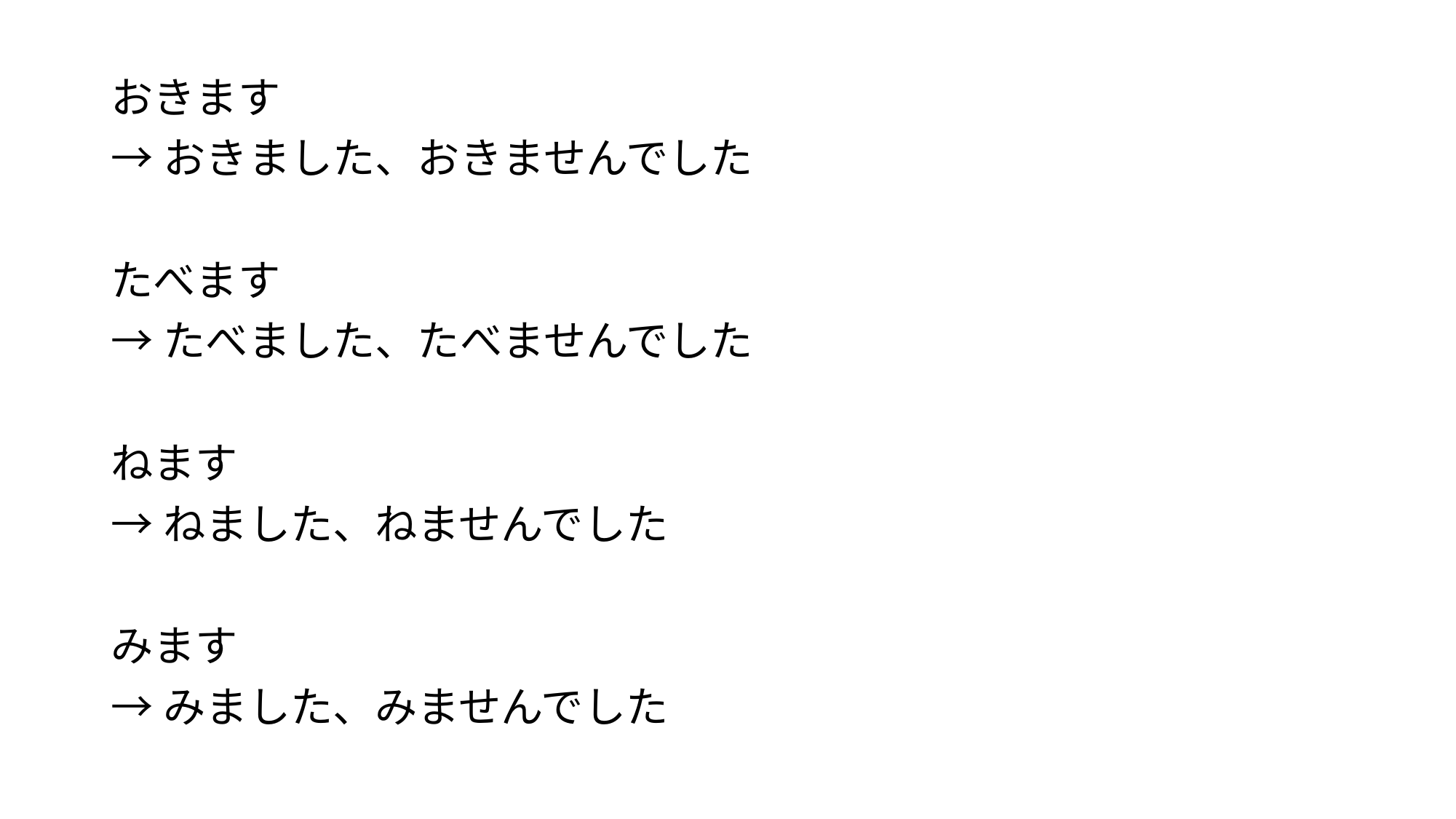

#
おきます
→おきました、おきませんでした

たべます
→たべました、たべませんでした

ねます
→ねました、ねませんでした

みます
→みました、みませんでした